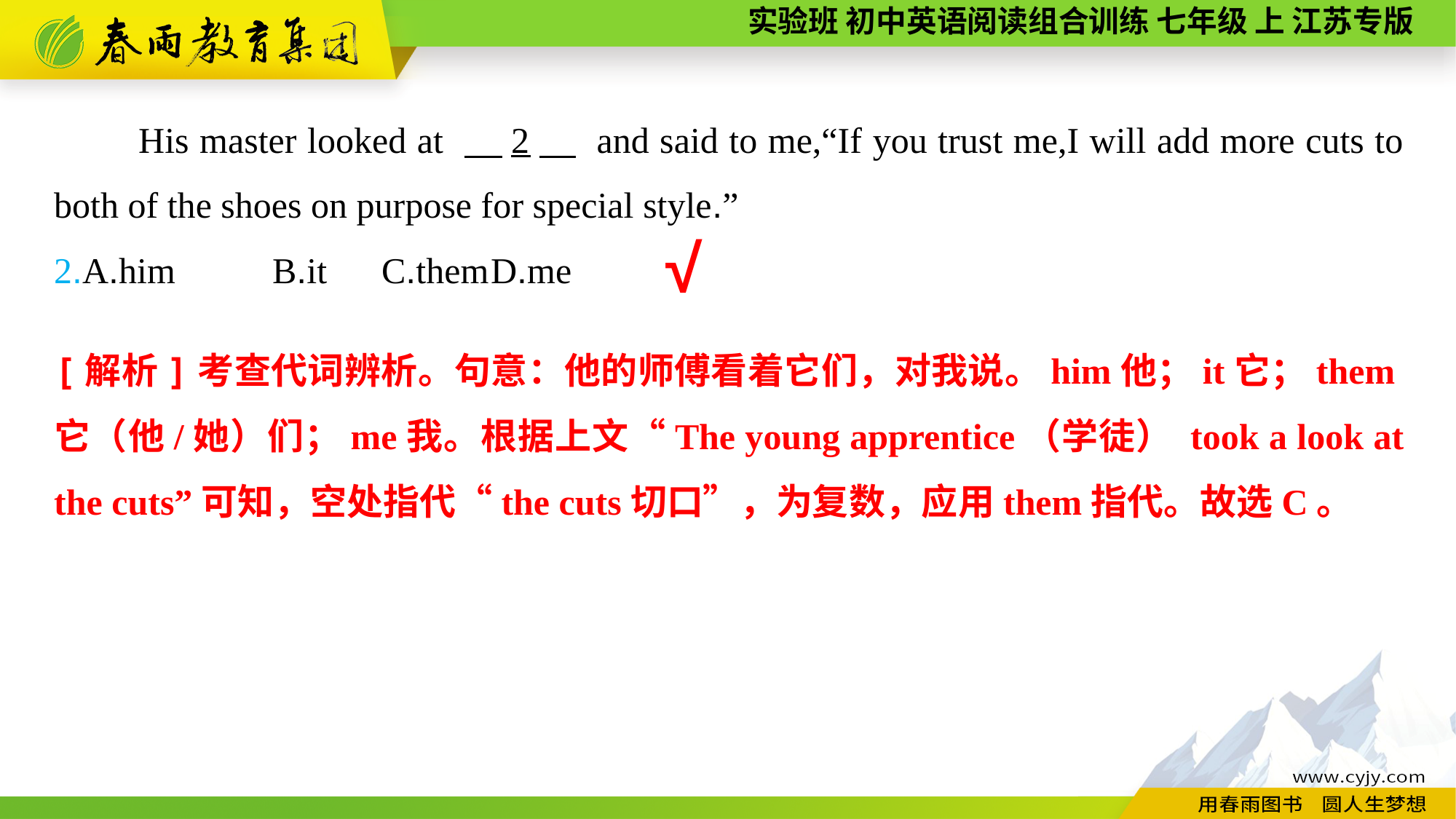

His master looked at 　2　 and said to me,“If you trust me,I will add more cuts to both of the shoes on purpose for special style.”
2.A.him	B.it	C.them	D.me
√
[解析]考查代词辨析。句意：他的师傅看着它们，对我说。him他；it它；them它（他/她）们；me我。根据上文“The young apprentice（学徒） took a look at the cuts”可知，空处指代“the cuts切口”，为复数，应用them指代。故选C。